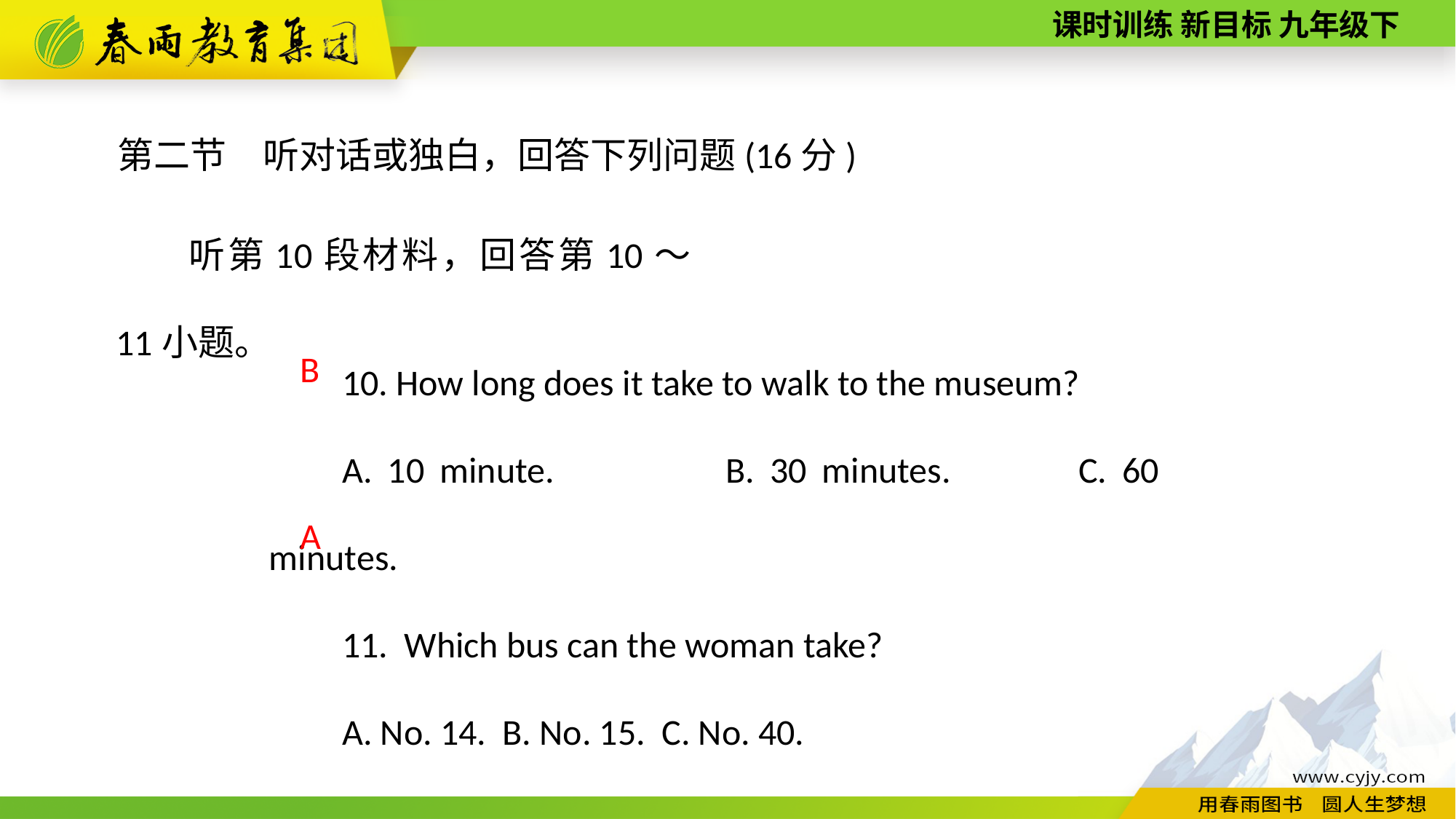

第二节　听对话或独白，回答下列问题(16分)
听第10段材料，回答第10～11小题。
10. How long does it take to walk to the museum?
A. 10 minute. 　　　B. 30 minutes. 　　C. 60 minutes.
11.  Which bus can the woman take?
A. No. 14.  B. No. 15.  C. No. 40.
B
A